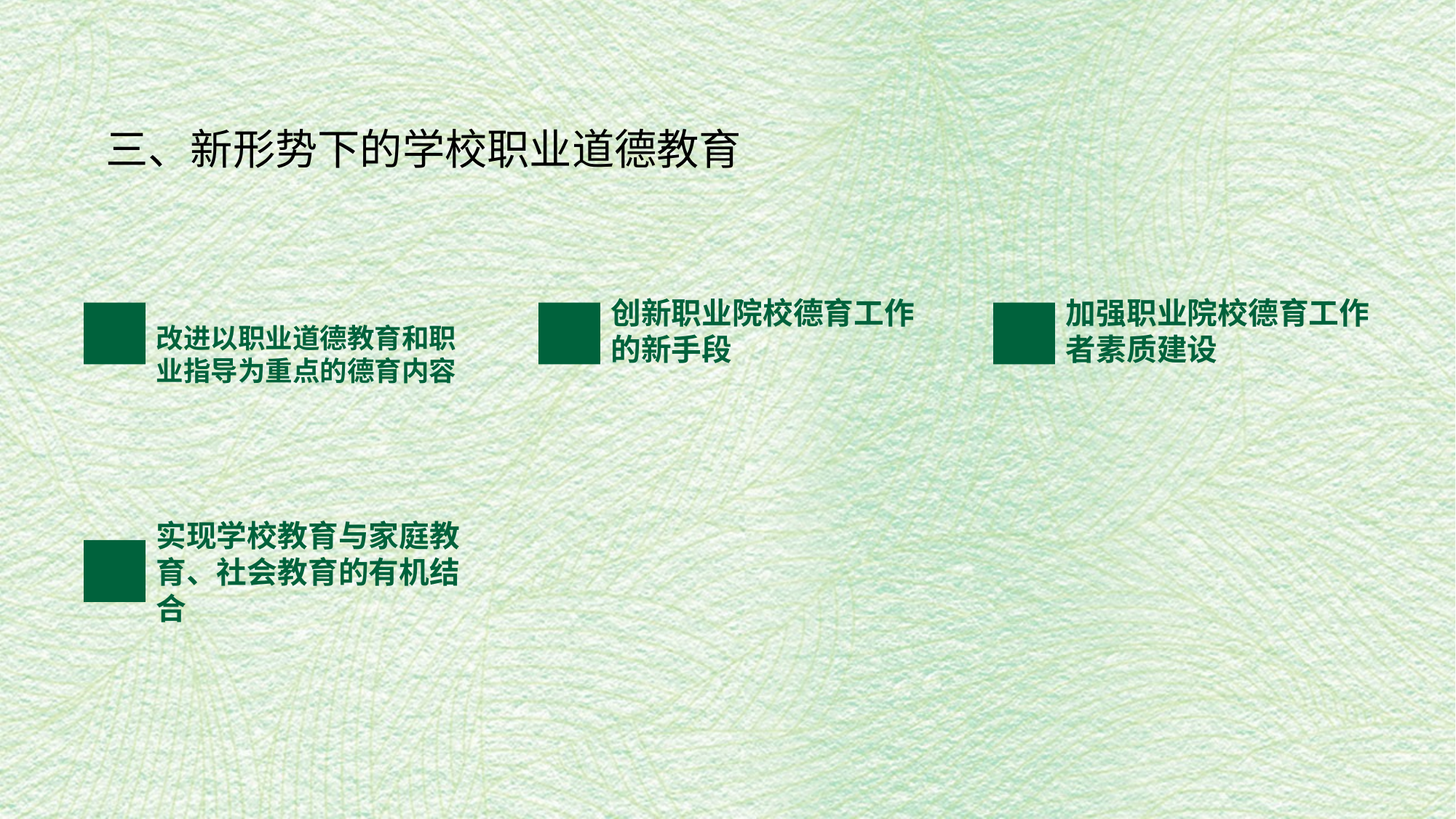

三、新形势下的学校职业道德教育
创新职业院校德育工作的新手段
加强职业院校德育工作者素质建设

改进以职业道德教育和职业指导为重点的德育内容

实现学校教育与家庭教育、社会教育的有机结合